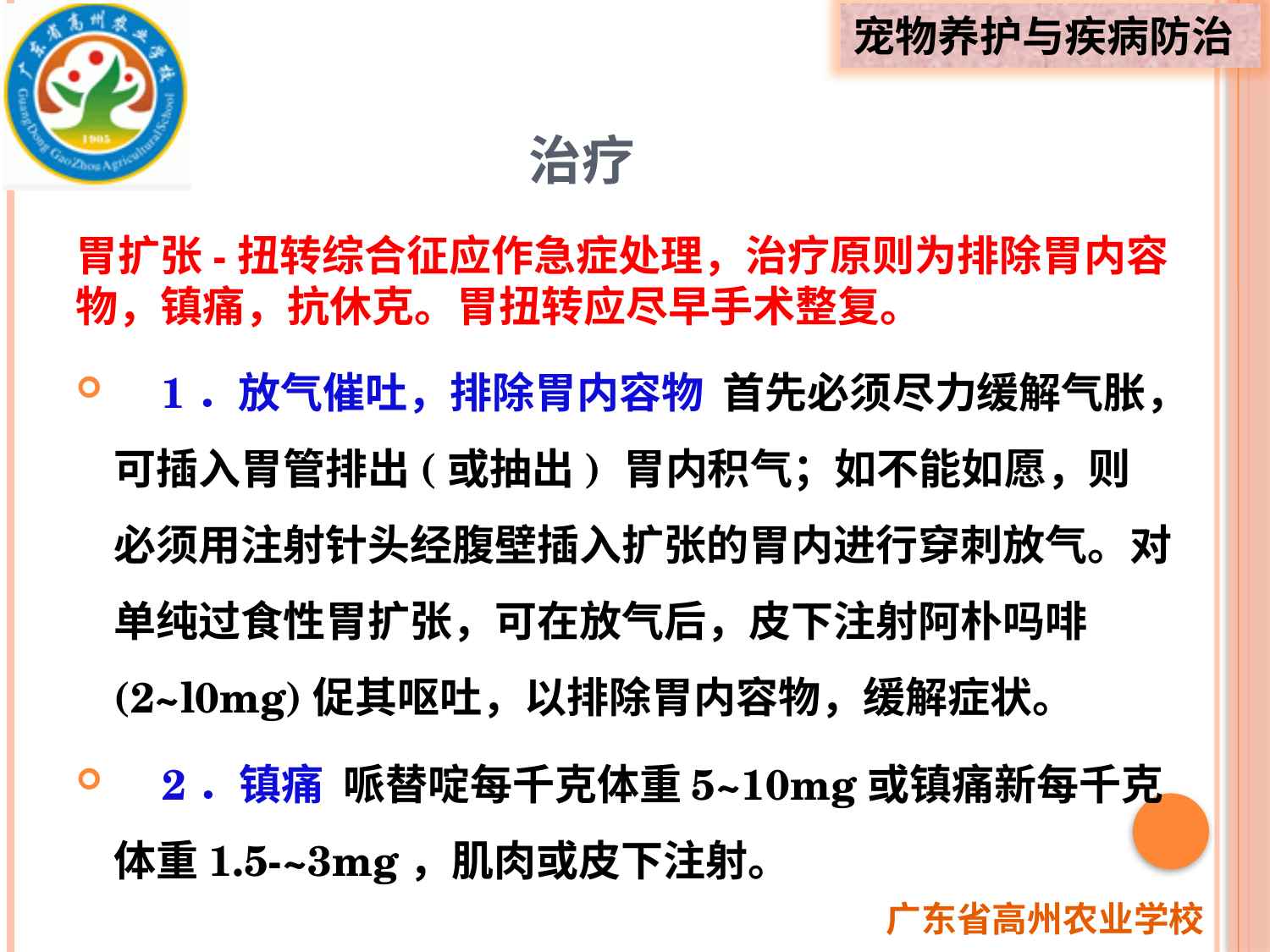

# 治疗
胃扩张-扭转综合征应作急症处理，治疗原则为排除胃内容物，镇痛，抗休克。胃扭转应尽早手术整复。
    1．放气催吐，排除胃内容物  首先必须尽力缓解气胀，可插入胃管排出(或抽出) 胃内积气；如不能如愿，则必须用注射针头经腹壁插入扩张的胃内进行穿刺放气。对单纯过食性胃扩张，可在放气后，皮下注射阿朴吗啡 (2~l0mg)促其呕吐，以排除胃内容物，缓解症状。
    2．镇痛  哌替啶每千克体重5~10mg或镇痛新每千克体重1.5-~3mg，肌肉或皮下注射。